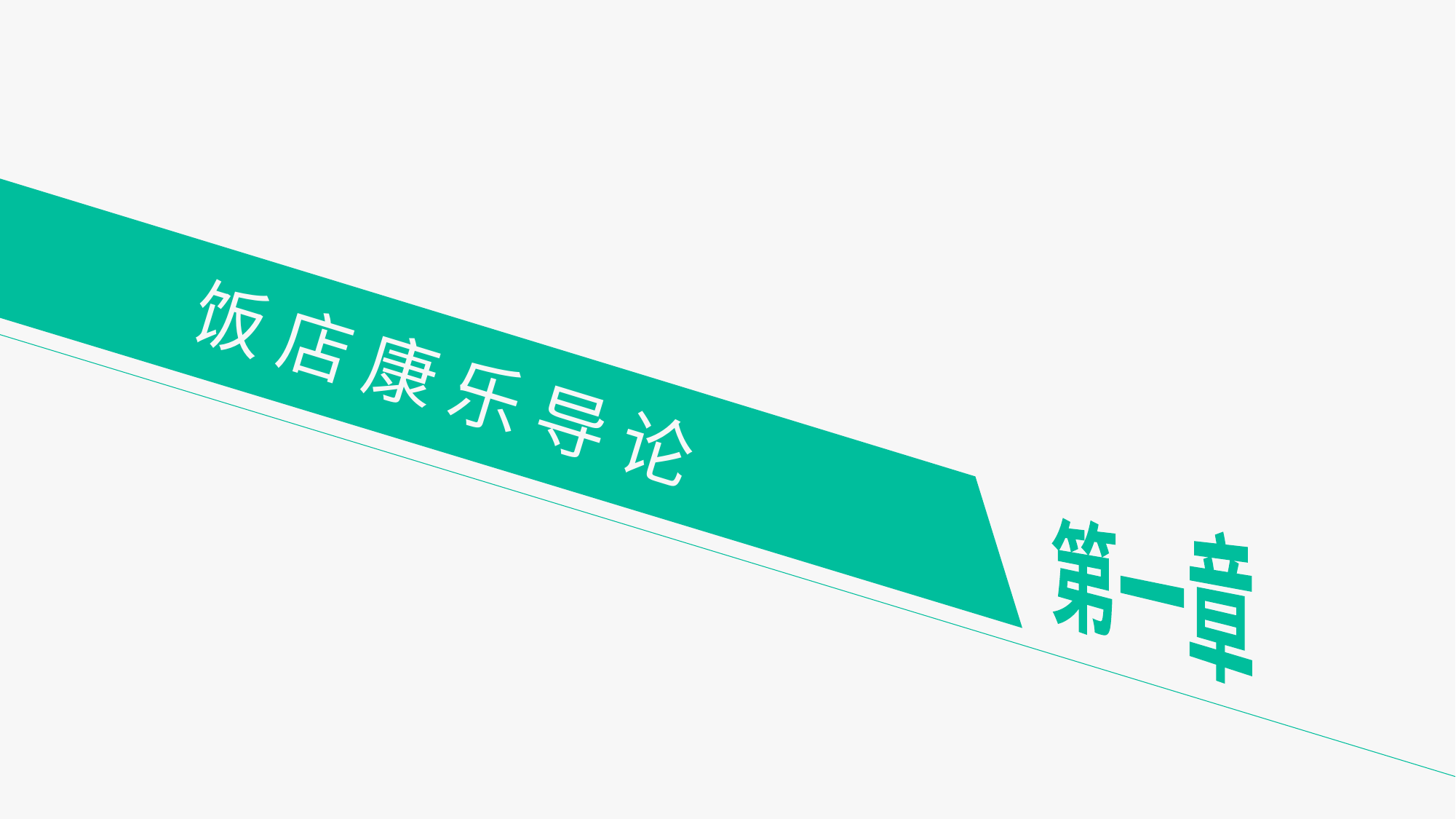

# 饭 店 康 乐 导 论
第一章